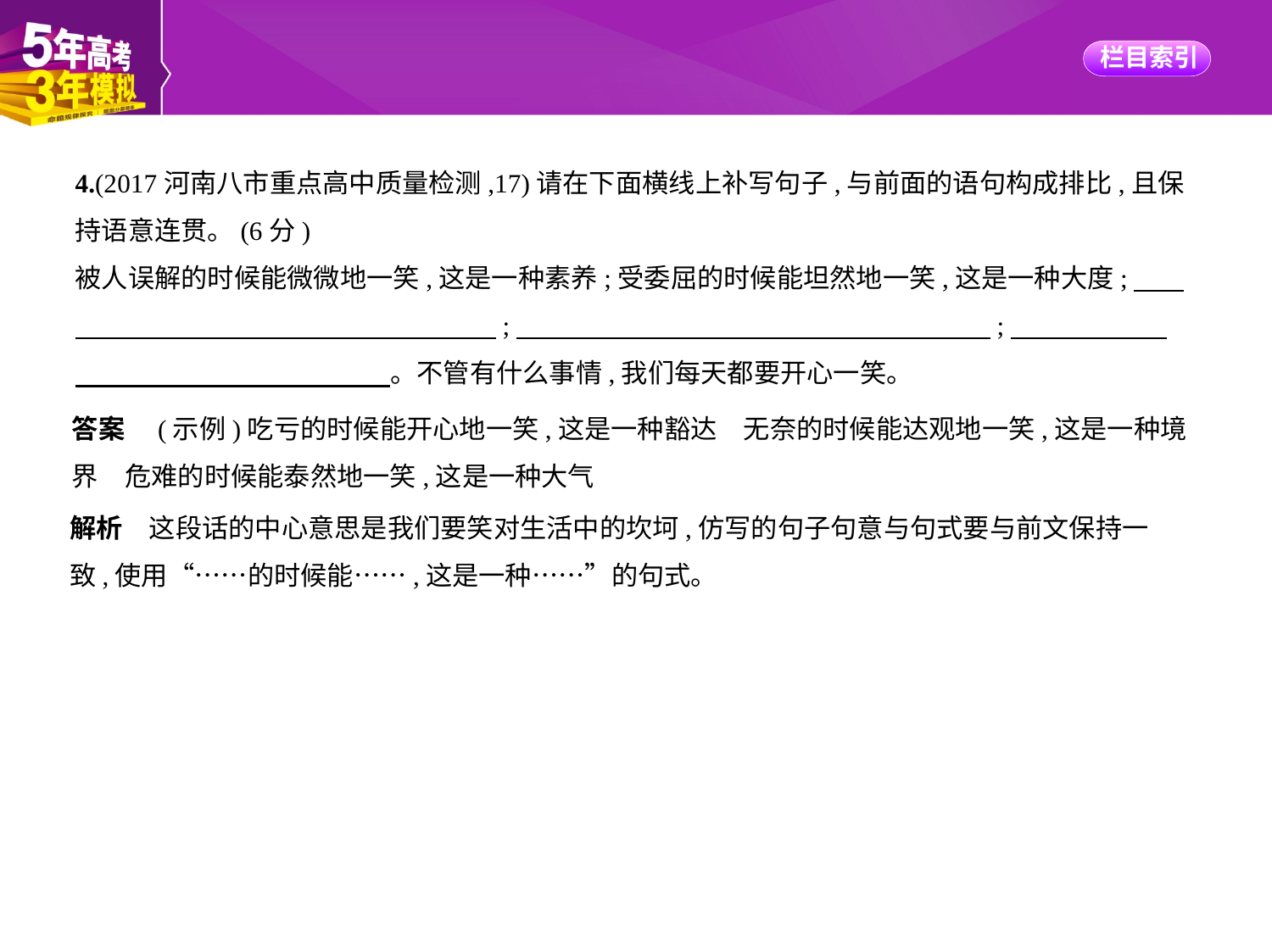

4.(2017河南八市重点高中质量检测,17)请在下面横线上补写句子,与前面的语句构成排比,且保
持语意连贯。(6分)
被人误解的时候能微微地一笑,这是一种素养;受委屈的时候能坦然地一笑,这是一种大度;　    
　　　　　　　　　　　　　　　    ;　　　　　　　　　　　　　　　　　    ;　　　　　    
　　　　　　　　　　　    。不管有什么事情,我们每天都要开心一笑。
答案　(示例)吃亏的时候能开心地一笑,这是一种豁达　无奈的时候能达观地一笑,这是一种境
界　危难的时候能泰然地一笑,这是一种大气
解析　这段话的中心意思是我们要笑对生活中的坎坷,仿写的句子句意与句式要与前文保持一
致,使用“……的时候能……,这是一种……”的句式。